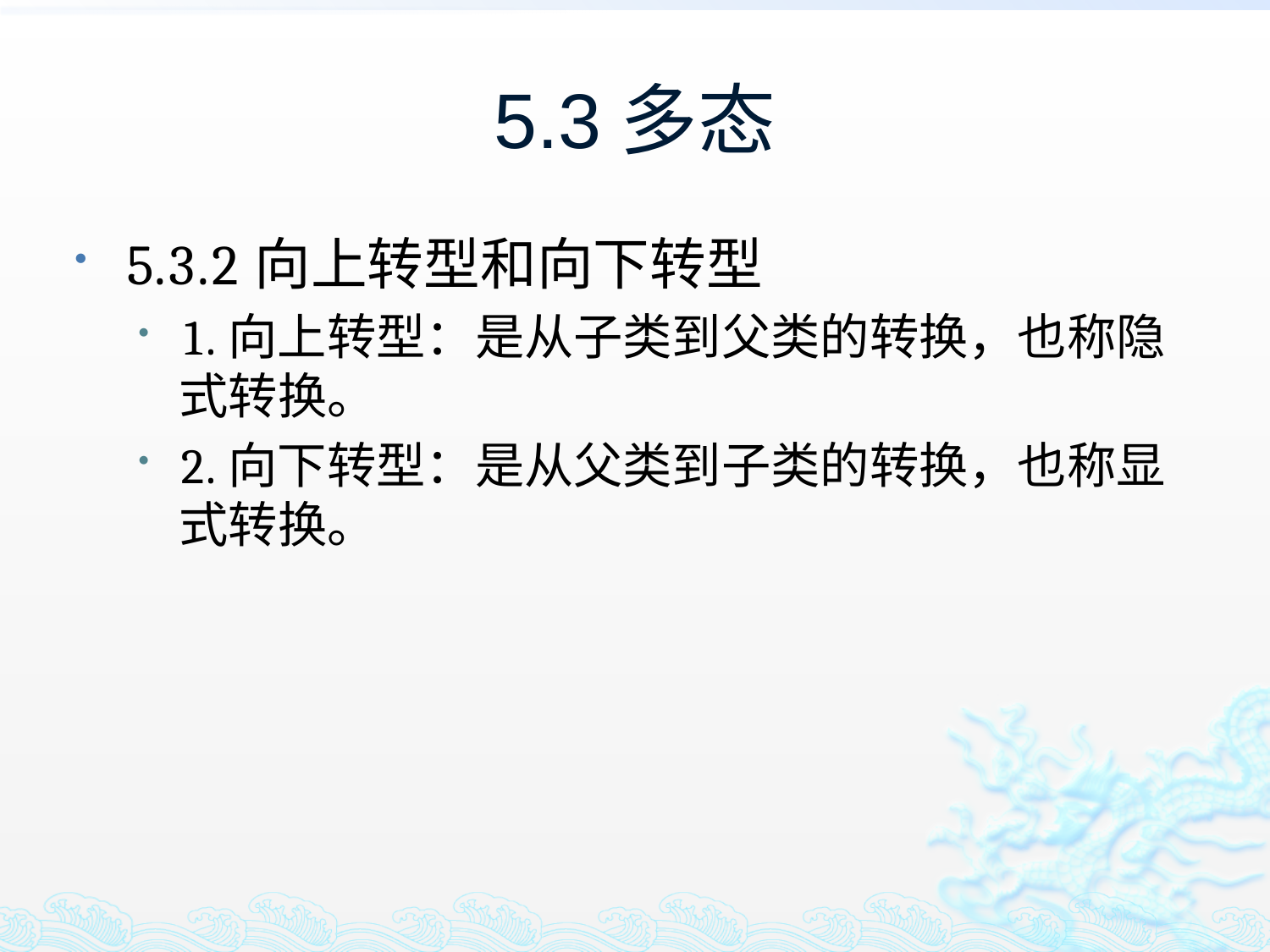

# 5.3多态
5.3.2向上转型和向下转型
1.向上转型：是从子类到父类的转换，也称隐式转换。
2.向下转型：是从父类到子类的转换，也称显式转换。